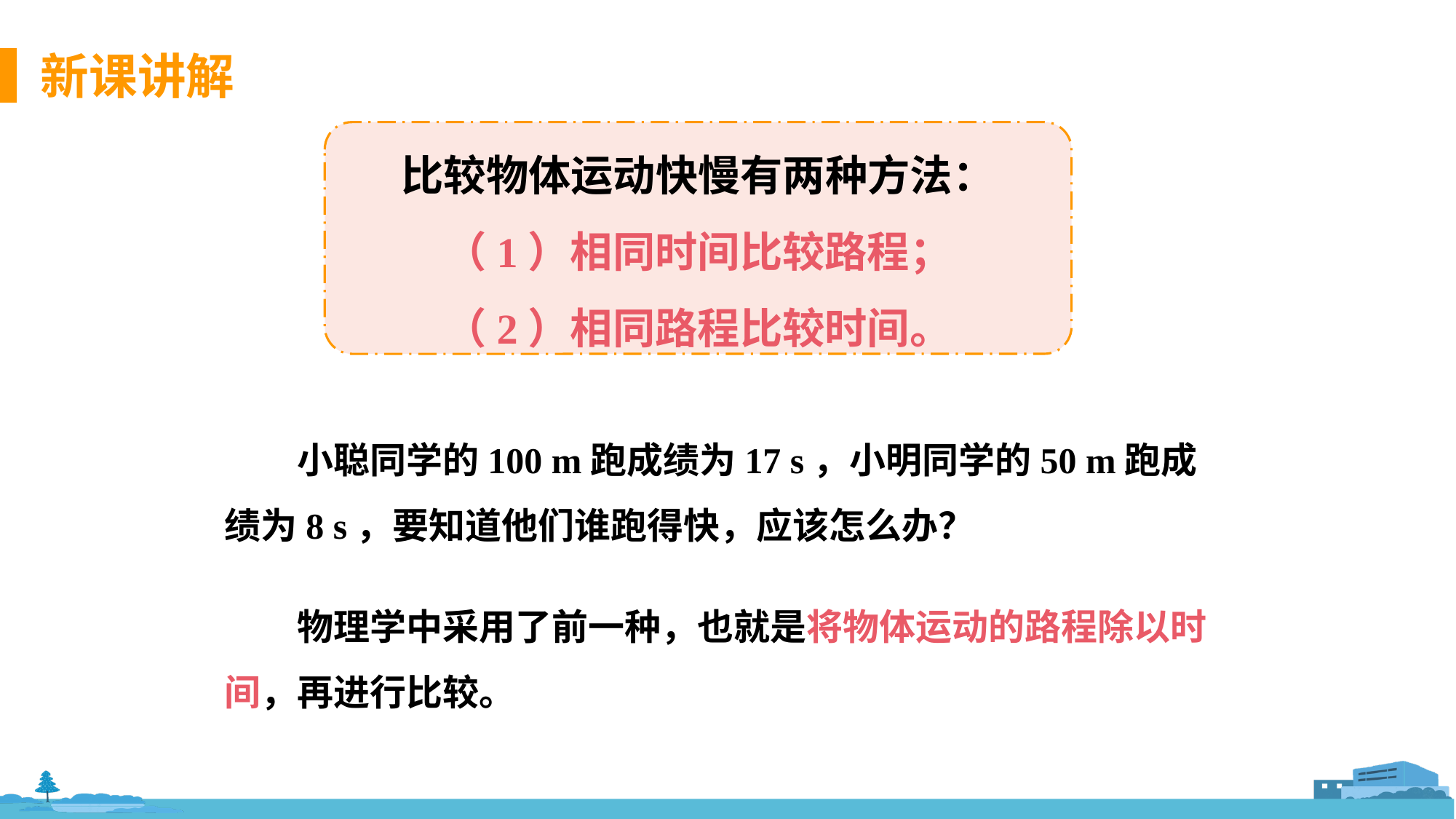

比较物体运动快慢有两种方法：
（1）相同时间比较路程；
（2）相同路程比较时间。
小聪同学的100 m跑成绩为17 s，小明同学的50 m跑成绩为8 s，要知道他们谁跑得快，应该怎么办？
物理学中采用了前一种，也就是将物体运动的路程除以时间，再进行比较。